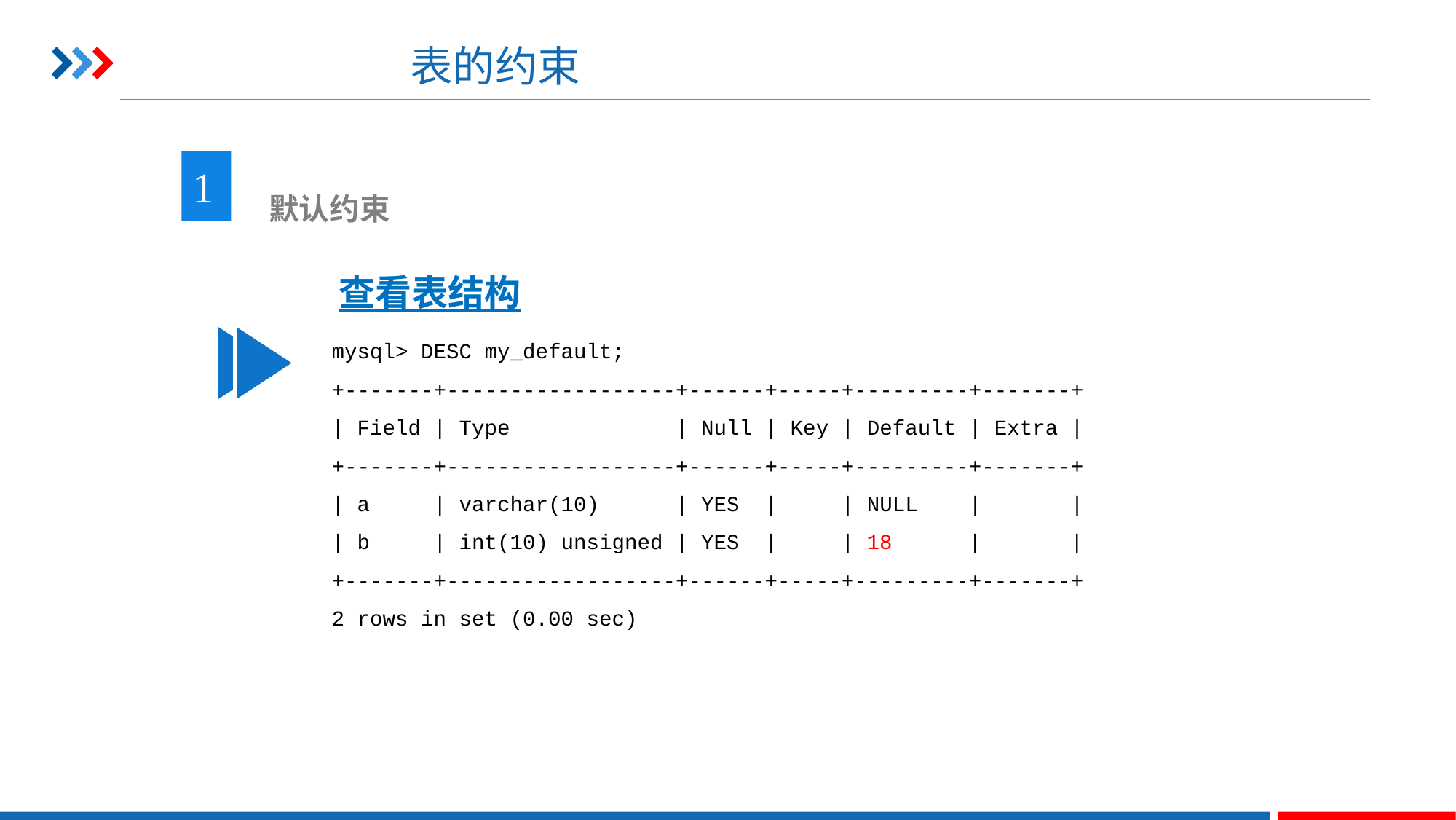

# 表的约束

1
  默认约束
查看表结构
mysql> DESC my_default;
+-------+------------------+------+-----+---------+-------+
| Field | Type             | Null | Key | Default | Extra |
+-------+------------------+------+-----+---------+-------+
| a     | varchar(10)      | YES  |     | NULL    |       |
| b     | int(10) unsigned | YES  |     | 18      |       |
+-------+------------------+------+-----+---------+-------+
2 rows in set (0.00 sec)